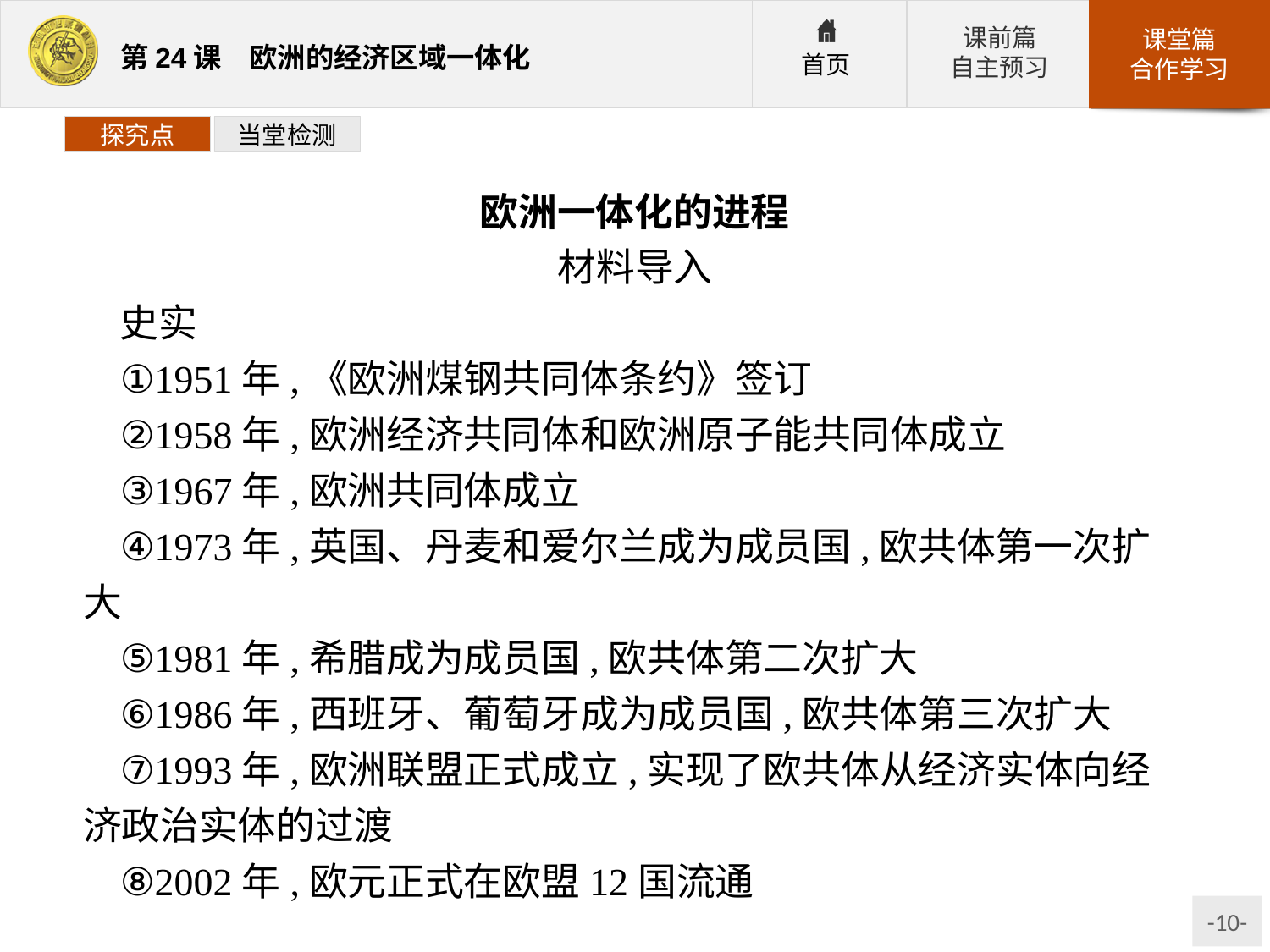

探究点
当堂检测
欧洲一体化的进程
材料导入
史实
①1951年,《欧洲煤钢共同体条约》签订
②1958年,欧洲经济共同体和欧洲原子能共同体成立
③1967年,欧洲共同体成立
④1973年,英国、丹麦和爱尔兰成为成员国,欧共体第一次扩大
⑤1981年,希腊成为成员国,欧共体第二次扩大
⑥1986年,西班牙、葡萄牙成为成员国,欧共体第三次扩大
⑦1993年,欧洲联盟正式成立,实现了欧共体从经济实体向经济政治实体的过渡
⑧2002年,欧元正式在欧盟12国流通